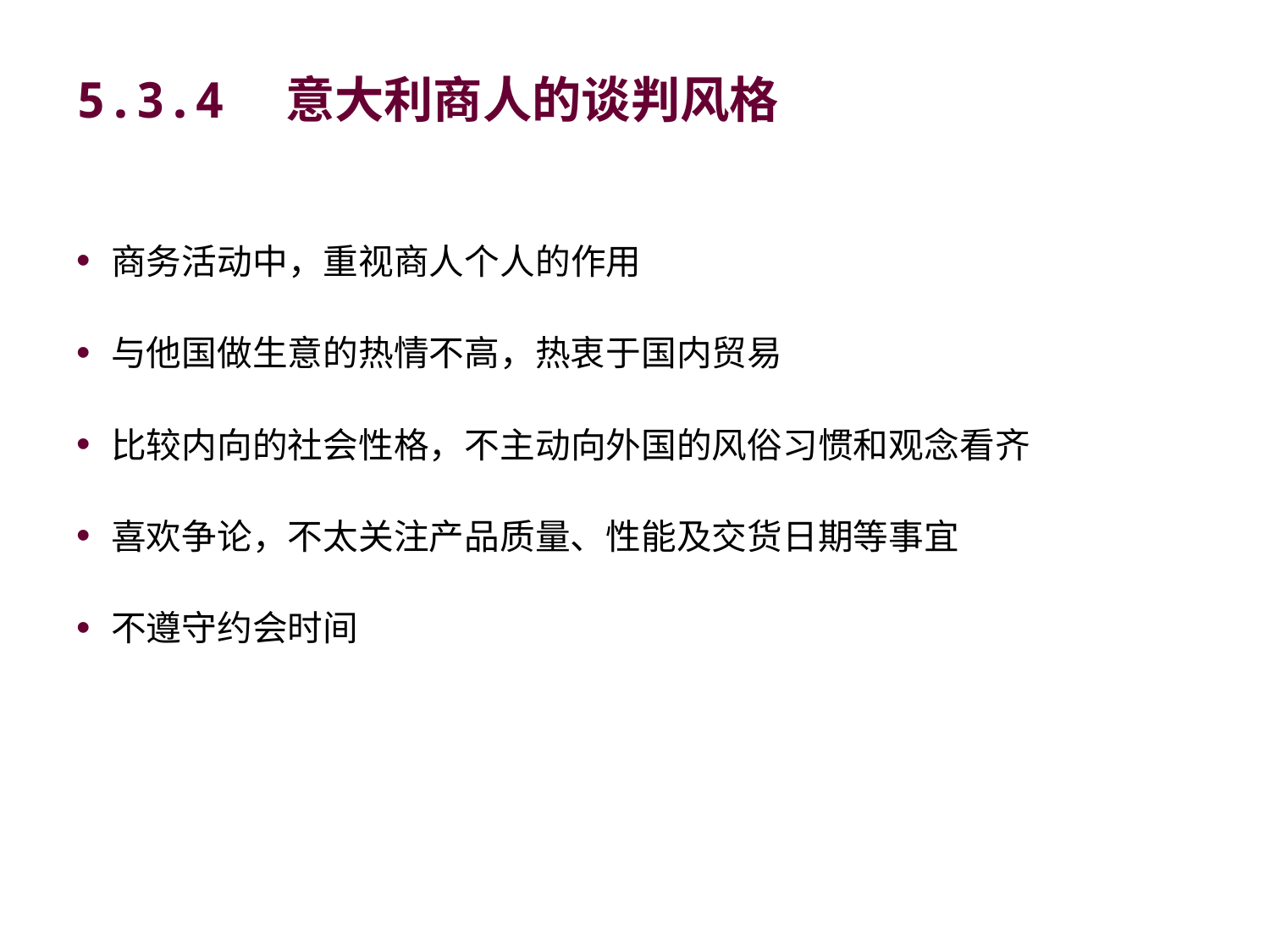

# 5.3.4　意大利商人的谈判风格
商务活动中，重视商人个人的作用
与他国做生意的热情不高，热衷于国内贸易
比较内向的社会性格，不主动向外国的风俗习惯和观念看齐
喜欢争论，不太关注产品质量、性能及交货日期等事宜
不遵守约会时间